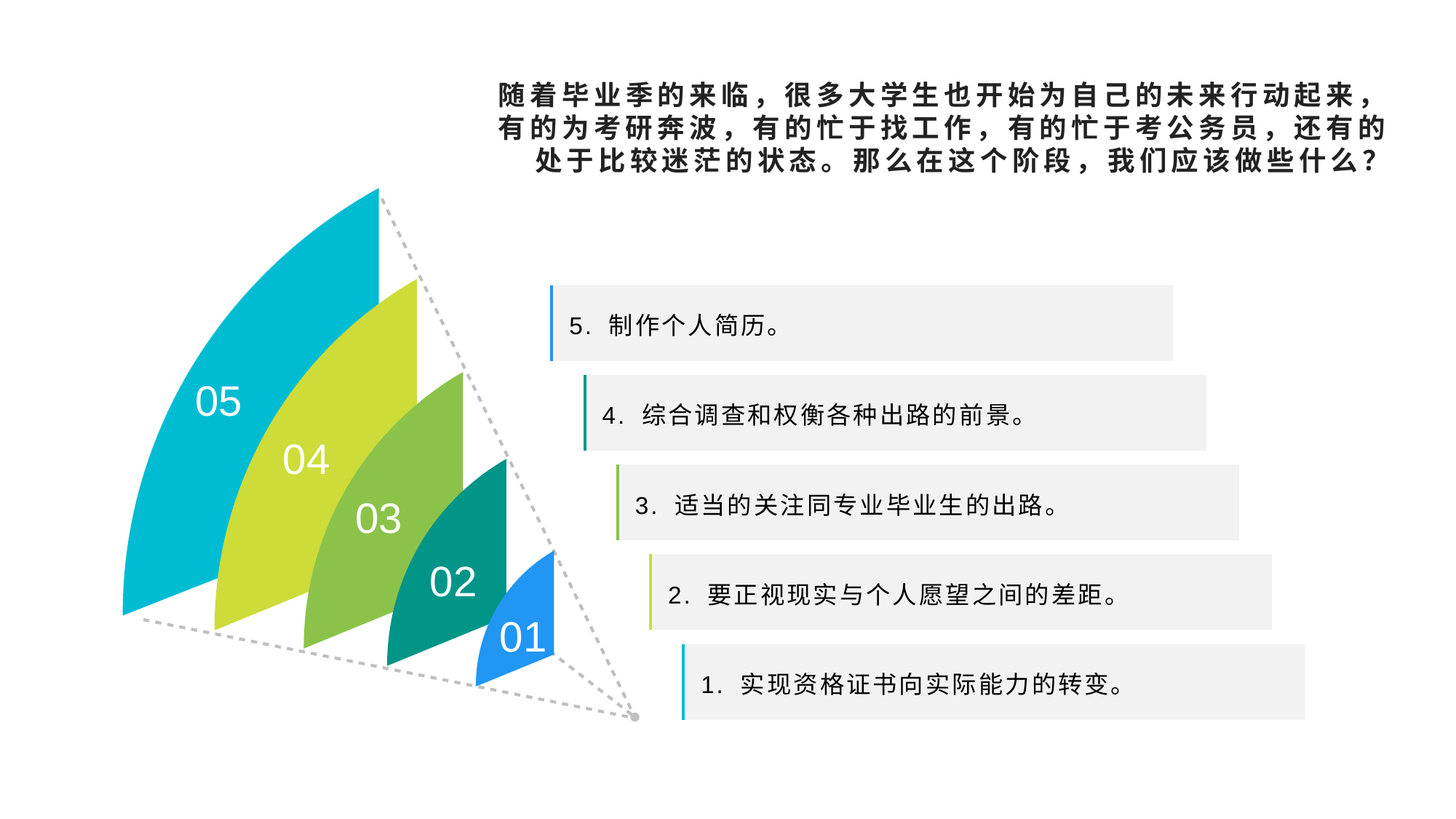

随着毕业季的来临，很多大学生也开始为自己的未来行动起来，有的为考研奔波，有的忙于找工作，有的忙于考公务员，还有的处于比较迷茫的状态。那么在这个阶段，我们应该做些什么？

5. 制作个人简历。
05

4. 综合调查和权衡各种出路的前景。
04

3. 适当的关注同专业毕业生的出路。
03
02

2. 要正视现实与个人愿望之间的差距。
01

1. 实现资格证书向实际能力的转变。